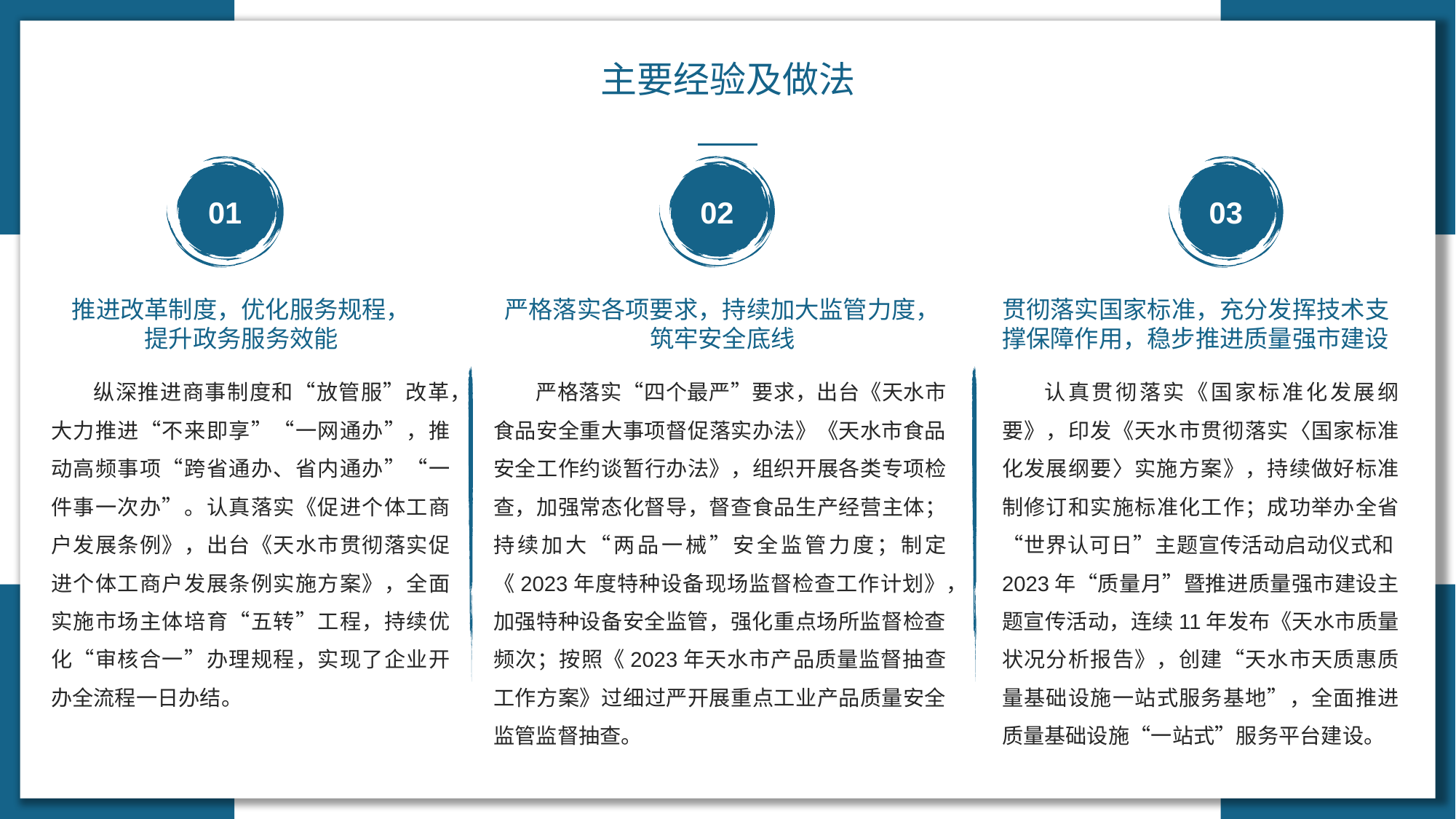

主要经验及做法
02
01
03
推进改革制度，优化服务规程，提升政务服务效能
严格落实各项要求，持续加大监管力度，筑牢安全底线
贯彻落实国家标准，充分发挥技术支撑保障作用，稳步推进质量强市建设
认真贯彻落实《国家标准化发展纲要》，印发《天水市贯彻落实〈国家标准化发展纲要〉实施方案》，持续做好标准制修订和实施标准化工作；成功举办全省“世界认可日”主题宣传活动启动仪式和2023年“质量月”暨推进质量强市建设主题宣传活动，连续11年发布《天水市质量状况分析报告》，创建“天水市天质惠质量基础设施一站式服务基地”，全面推进质量基础设施“一站式”服务平台建设。
纵深推进商事制度和“放管服”改革，大力推进“不来即享”“一网通办”，推动高频事项“跨省通办、省内通办”“一件事一次办”。认真落实《促进个体工商户发展条例》，出台《天水市贯彻落实促进个体工商户发展条例实施方案》，全面实施市场主体培育“五转”工程，持续优化“审核合一”办理规程，实现了企业开办全流程一日办结。
严格落实“四个最严”要求，出台《天水市食品安全重大事项督促落实办法》《天水市食品安全工作约谈暂行办法》，组织开展各类专项检查，加强常态化督导，督查食品生产经营主体；持续加大“两品一械”安全监管力度；制定《2023年度特种设备现场监督检查工作计划》，加强特种设备安全监管，强化重点场所监督检查频次；按照《2023年天水市产品质量监督抽查工作方案》过细过严开展重点工业产品质量安全监管监督抽查。